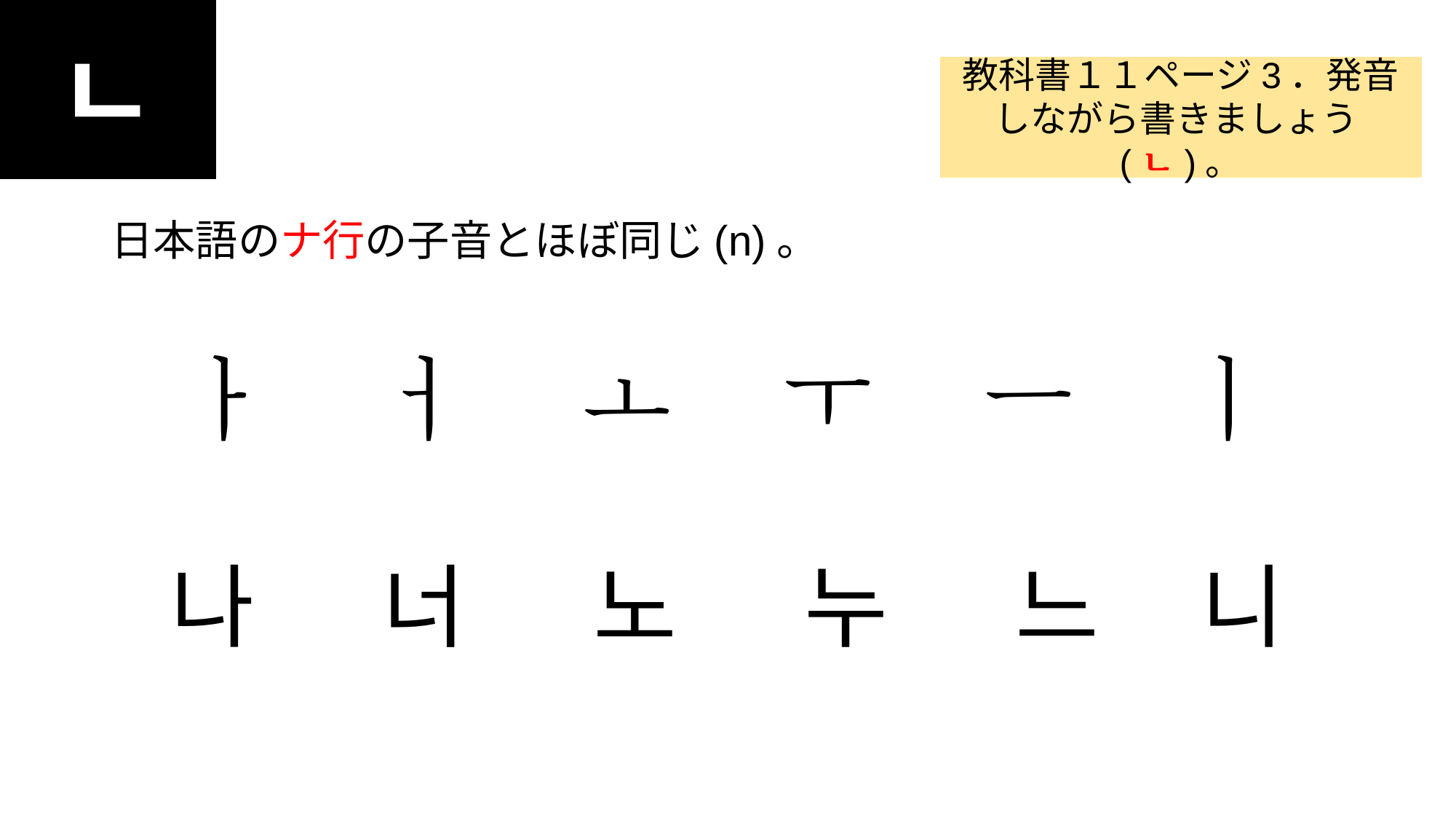

ㄴ
#
教科書１１ページ3．発音しながら書きましょう(ㄴ)。

日本語のナ行の子音とほぼ同じ(n)。

ㅏ    ㅓ    ㅗ    ㅜ    ㅡ    ㅣ

나     너     노     누     느    니